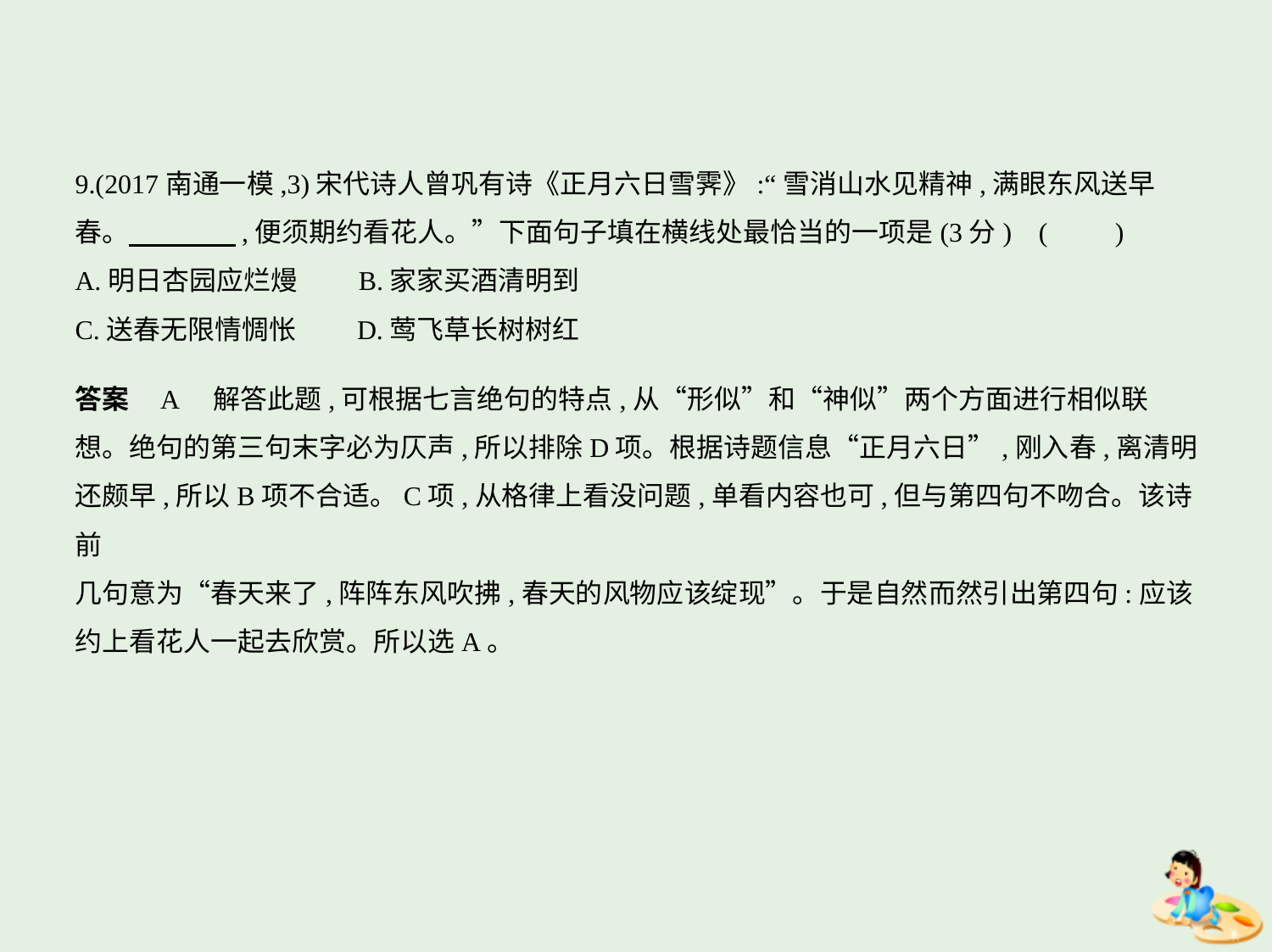

9.(2017南通一模,3)宋代诗人曾巩有诗《正月六日雪霁》:“雪消山水见精神,满眼东风送早
春。　　　    ,便须期约看花人。”下面句子填在横线处最恰当的一项是(3分) (　　)
A.明日杏园应烂熳　　B.家家买酒清明到
C.送春无限情惆怅　　D.莺飞草长树树红
答案    A　解答此题,可根据七言绝句的特点,从“形似”和“神似”两个方面进行相似联
想。绝句的第三句末字必为仄声,所以排除D项。根据诗题信息“正月六日”,刚入春,离清明
还颇早,所以B项不合适。C项,从格律上看没问题,单看内容也可,但与第四句不吻合。该诗前
几句意为“春天来了,阵阵东风吹拂,春天的风物应该绽现”。于是自然而然引出第四句:应该
约上看花人一起去欣赏。所以选A。